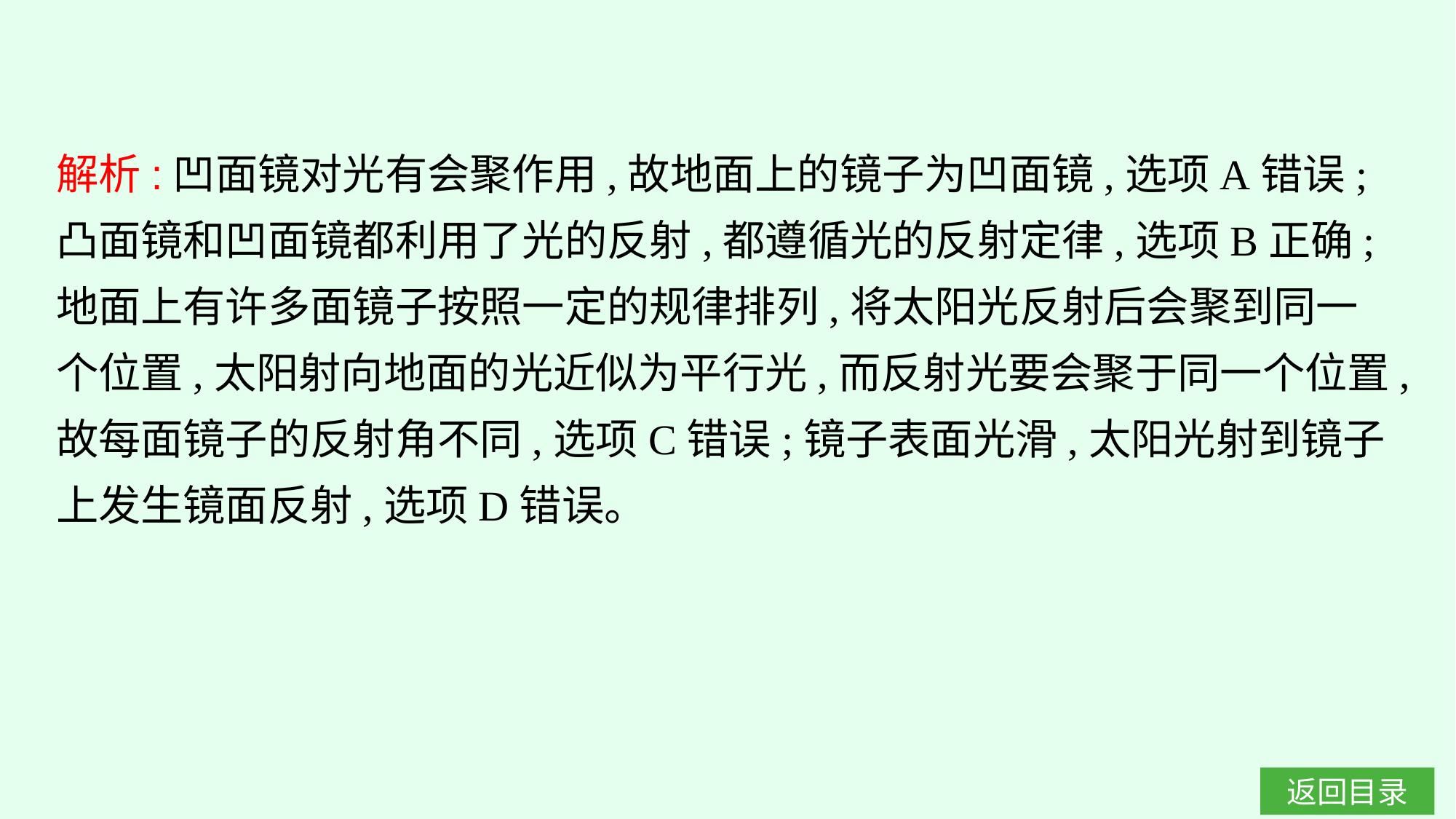

解析:凹面镜对光有会聚作用,故地面上的镜子为凹面镜,选项A错误;凸面镜和凹面镜都利用了光的反射,都遵循光的反射定律,选项B正确;地面上有许多面镜子按照一定的规律排列,将太阳光反射后会聚到同一个位置,太阳射向地面的光近似为平行光,而反射光要会聚于同一个位置,故每面镜子的反射角不同,选项C错误;镜子表面光滑,太阳光射到镜子上发生镜面反射,选项D错误。